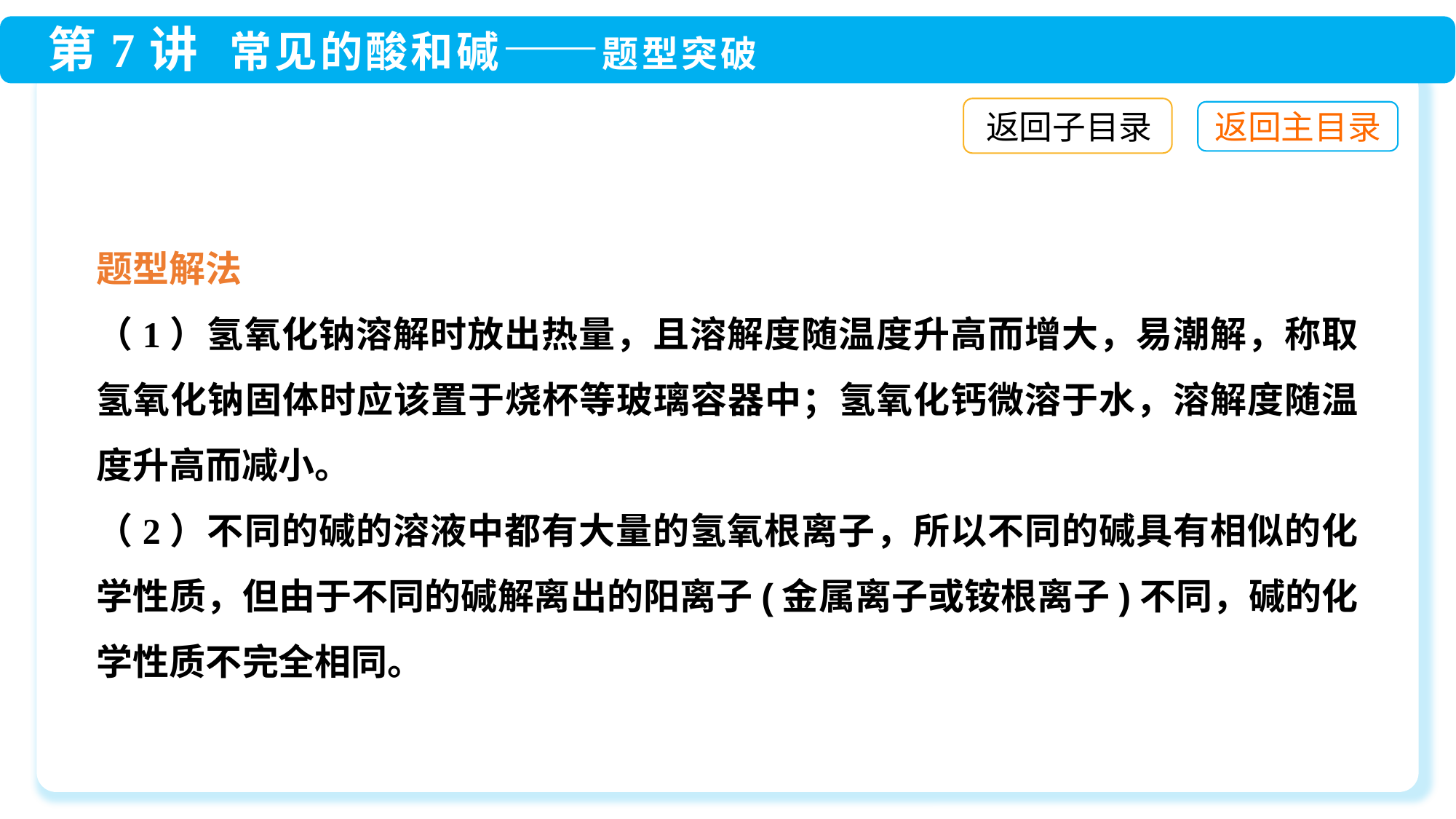

返回子目录
题型解法
（1）氢氧化钠溶解时放出热量，且溶解度随温度升高而增大，易潮解，称取氢氧化钠固体时应该置于烧杯等玻璃容器中；氢氧化钙微溶于水，溶解度随温度升高而减小。
（2）不同的碱的溶液中都有大量的氢氧根离子，所以不同的碱具有相似的化学性质，但由于不同的碱解离出的阳离子(金属离子或铵根离子)不同，碱的化学性质不完全相同。